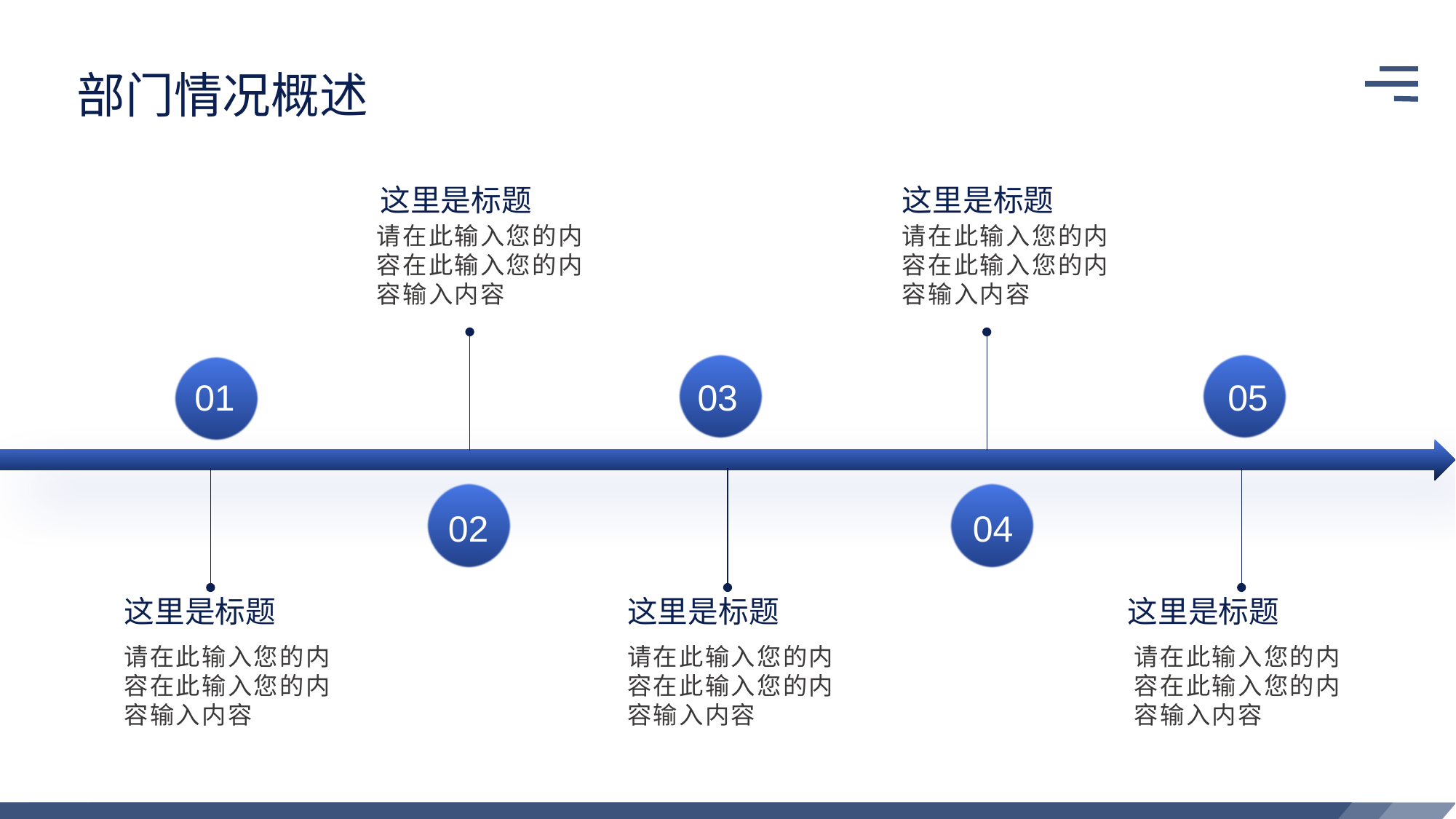

部门情况概述
这里是标题
这里是标题
请在此输入您的内容在此输入您的内容输入内容
请在此输入您的内容在此输入您的内容输入内容

01
03
05

02
04
这里是标题
这里是标题
这里是标题
请在此输入您的内容在此输入您的内容输入内容
请在此输入您的内容在此输入您的内容输入内容
请在此输入您的内容在此输入您的内容输入内容